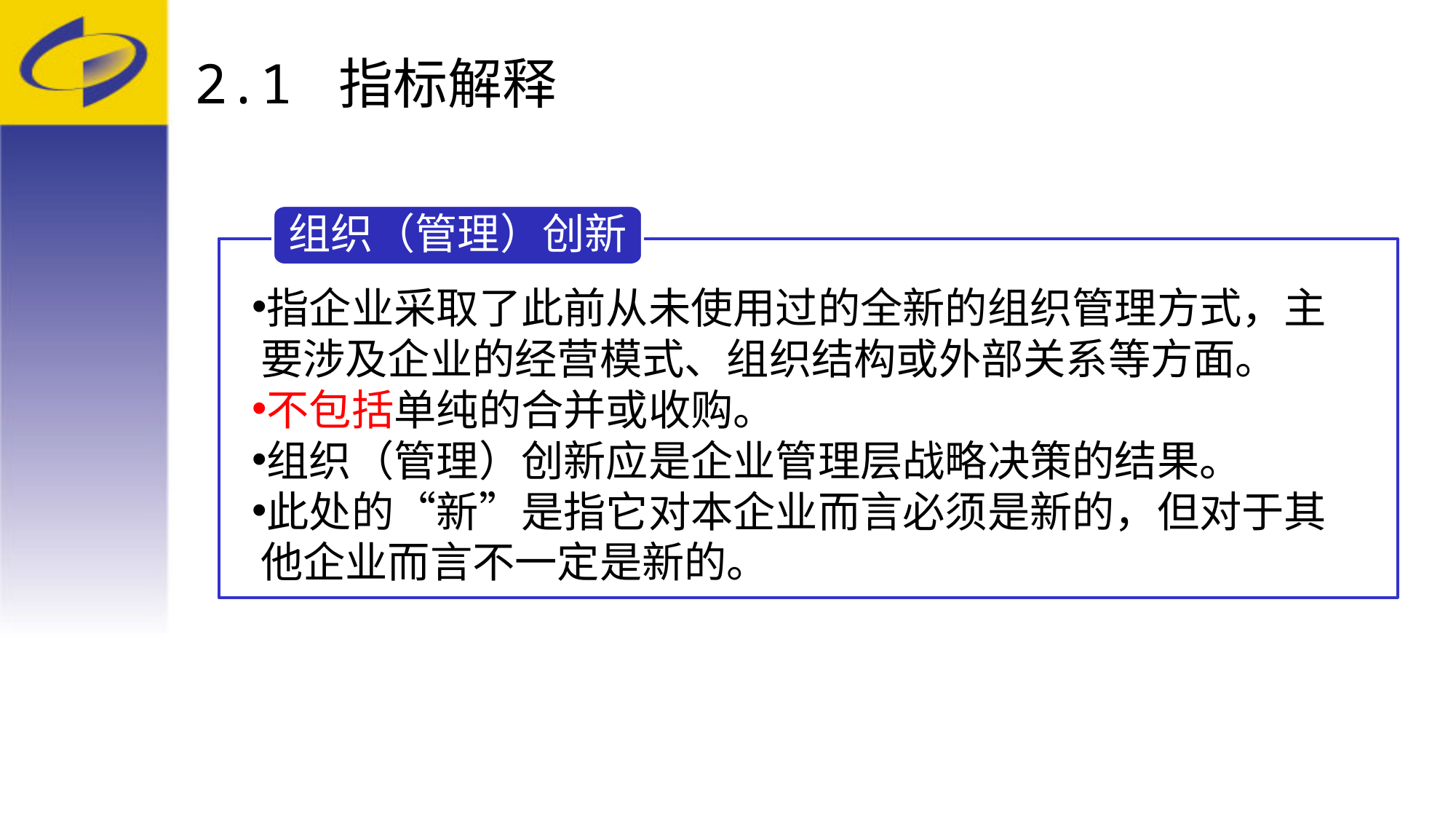

# 2.1 指标解释
组织（管理）创新
指企业采取了此前从未使用过的全新的组织管理方式，主要涉及企业的经营模式、组织结构或外部关系等方面。
不包括单纯的合并或收购。
组织（管理）创新应是企业管理层战略决策的结果。
此处的“新”是指它对本企业而言必须是新的，但对于其他企业而言不一定是新的。